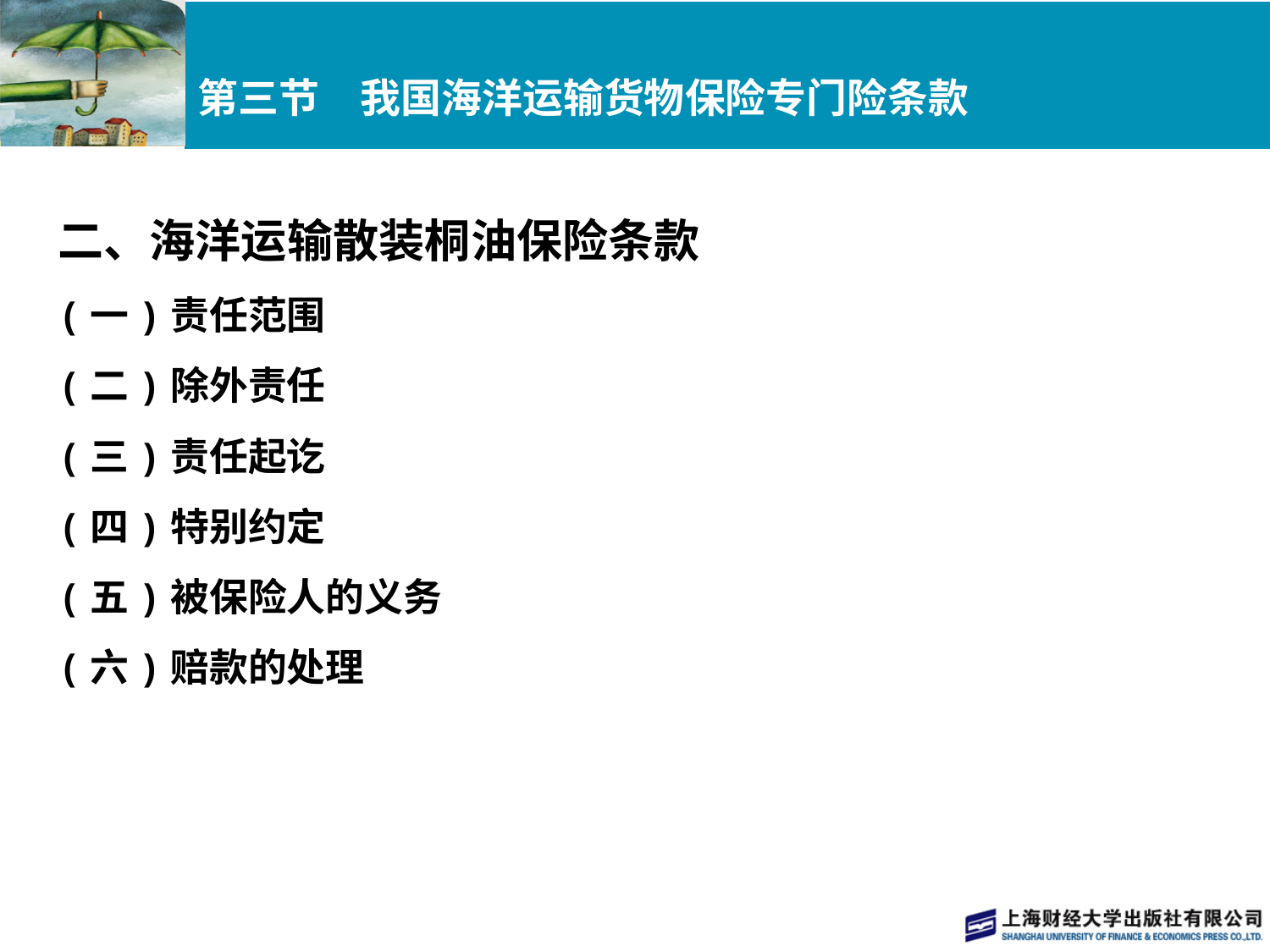

# 第三节　我国海洋运输货物保险专门险条款
二、海洋运输散装桐油保险条款
(一)责任范围
(二)除外责任
(三)责任起讫
(四)特别约定
(五)被保险人的义务
(六)赔款的处理